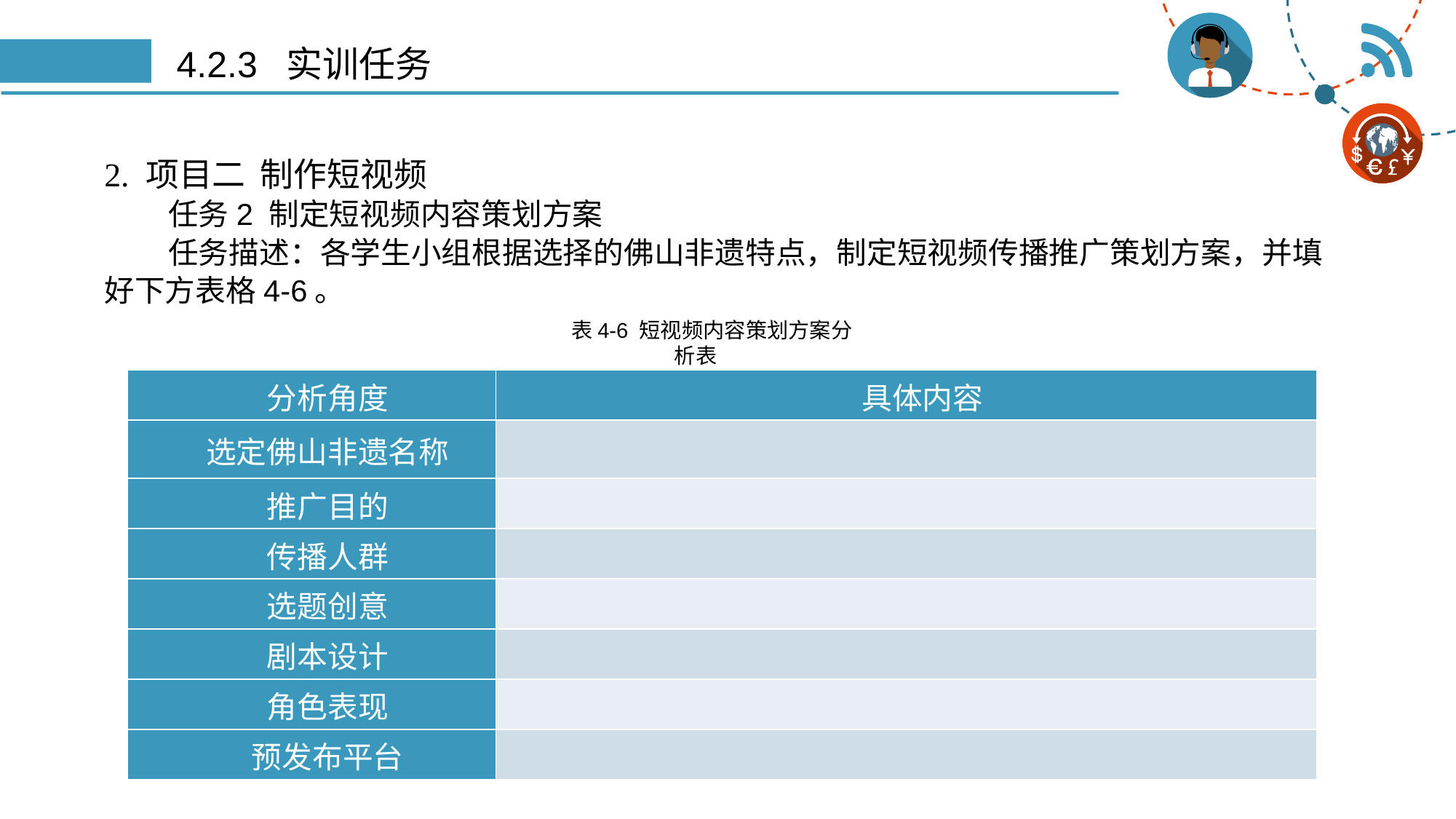

# 4.2.3  实训任务
2. 项目二  制作短视频
任务2 制定短视频内容策划方案
任务描述：各学生小组根据选择的佛山非遗特点，制定短视频传播推广策划方案，并填好下方表格4-6。

表4-6 短视频内容策划方案分析表

| 分析角度 | 具体内容 |
| --- | --- |
| 选定佛山非遗名称 |  |
| 推广目的 |  |
| 传播人群 |  |
| 选题创意 |  |
| 剧本设计 |  |
| 角色表现 |  |
| 预发布平台 |  |